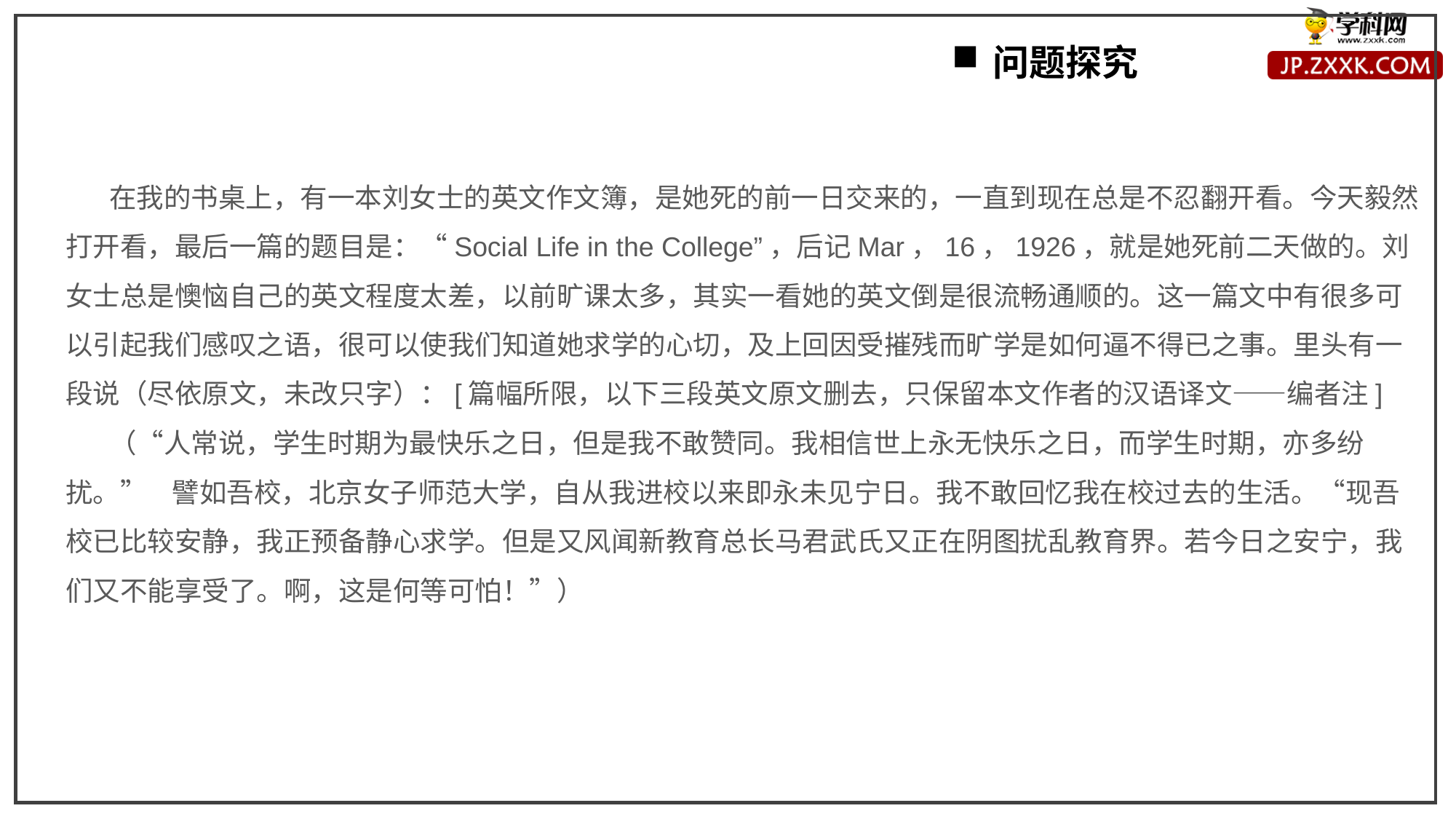

问题探究
      在我的书桌上，有一本刘女士的英文作文簿，是她死的前一日交来的，一直到现在总是不忍翻开看。今天毅然打开看，最后一篇的题目是：“Social Life in the College”，后记Mar，16，1926，就是她死前二天做的。刘女士总是懊恼自己的英文程度太差，以前旷课太多，其实一看她的英文倒是很流畅通顺的。这一篇文中有很多可以引起我们感叹之语，很可以使我们知道她求学的心切，及上回因受摧残而旷学是如何逼不得已之事。里头有一段说（尽依原文，未改只字）：[篇幅所限，以下三段英文原文删去，只保留本文作者的汉语译文——编者注]
      （“人常说，学生时期为最快乐之日，但是我不敢赞同。我相信世上永无快乐之日，而学生时期，亦多纷扰。”    譬如吾校，北京女子师范大学，自从我进校以来即永未见宁日。我不敢回忆我在校过去的生活。“现吾校已比较安静，我正预备静心求学。但是又风闻新教育总长马君武氏又正在阴图扰乱教育界。若今日之安宁，我们又不能享受了。啊，这是何等可怕！”）